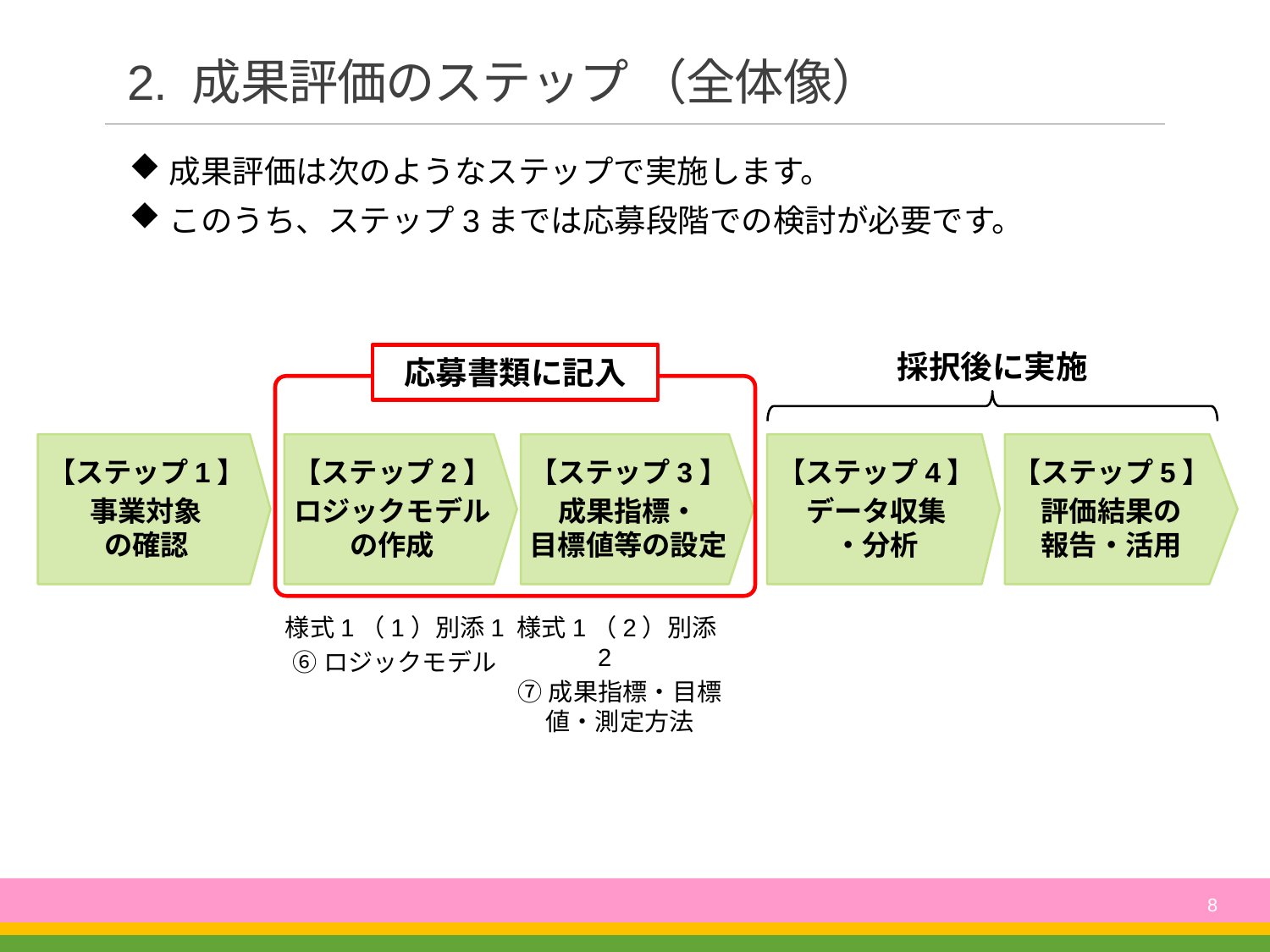

# 2. 成果評価のステップ （全体像）
成果評価は次のようなステップで実施します。
このうち、ステップ3までは応募段階での検討が必要です。

採択後に実施
応募書類に記入

【ステップ1】
事業対象
の確認
【ステップ2】
ロジックモデル
の作成
【ステップ3】
成果指標・
目標値等の設定
【ステップ4】
データ収集
・分析
【ステップ5】
評価結果の
報告・活用
様式1（1）別添1
⑥ロジックモデル
様式1（2）別添2
⑦成果指標・目標値・測定方法
8